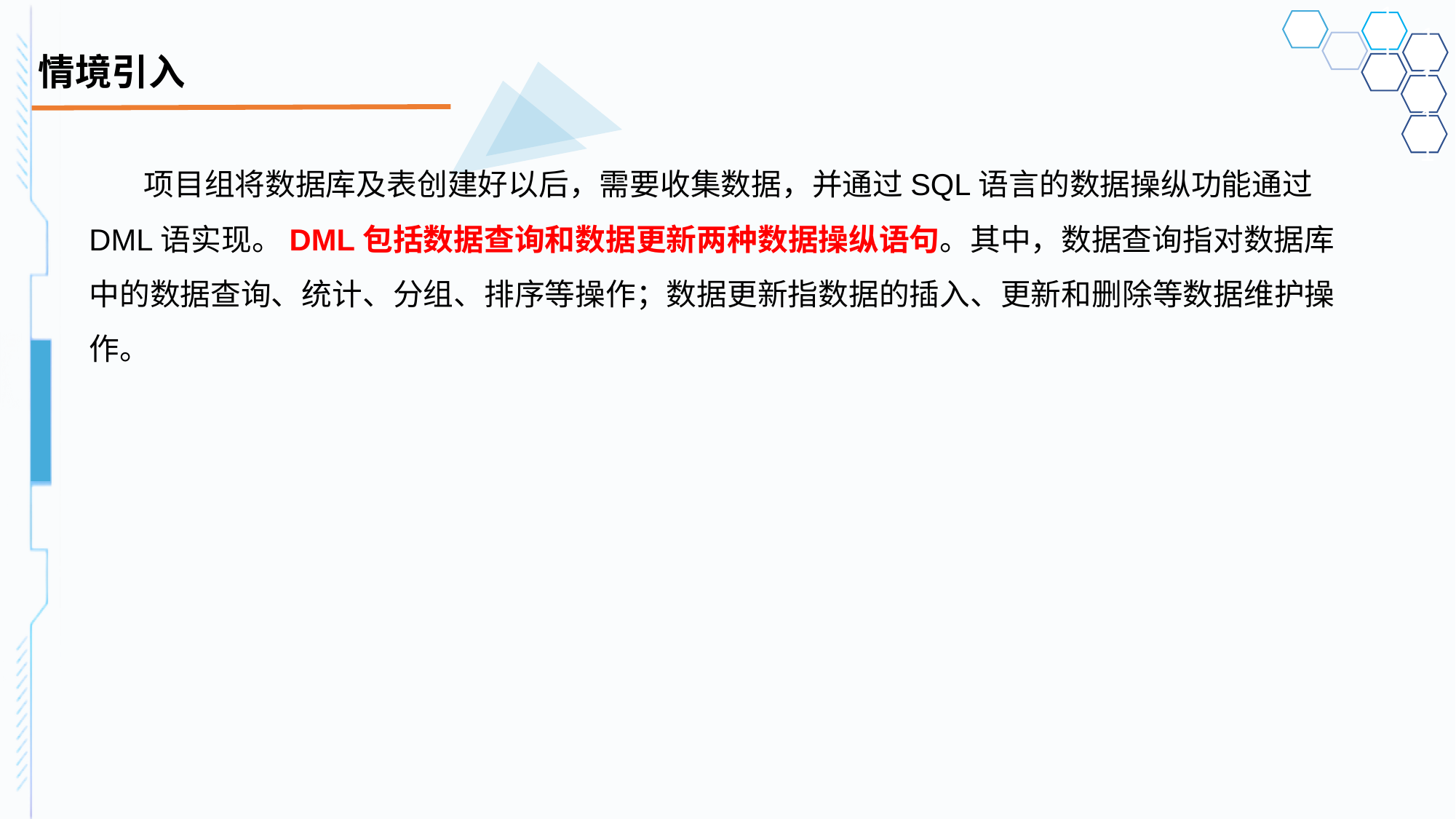

# 情境引入

项目组将数据库及表创建好以后，需要收集数据，并通过SQL语言的数据操纵功能通过DML语实现。DML包括数据查询和数据更新两种数据操纵语句。其中，数据查询指对数据库中的数据查询、统计、分组、排序等操作；数据更新指数据的插入、更新和删除等数据维护操作。